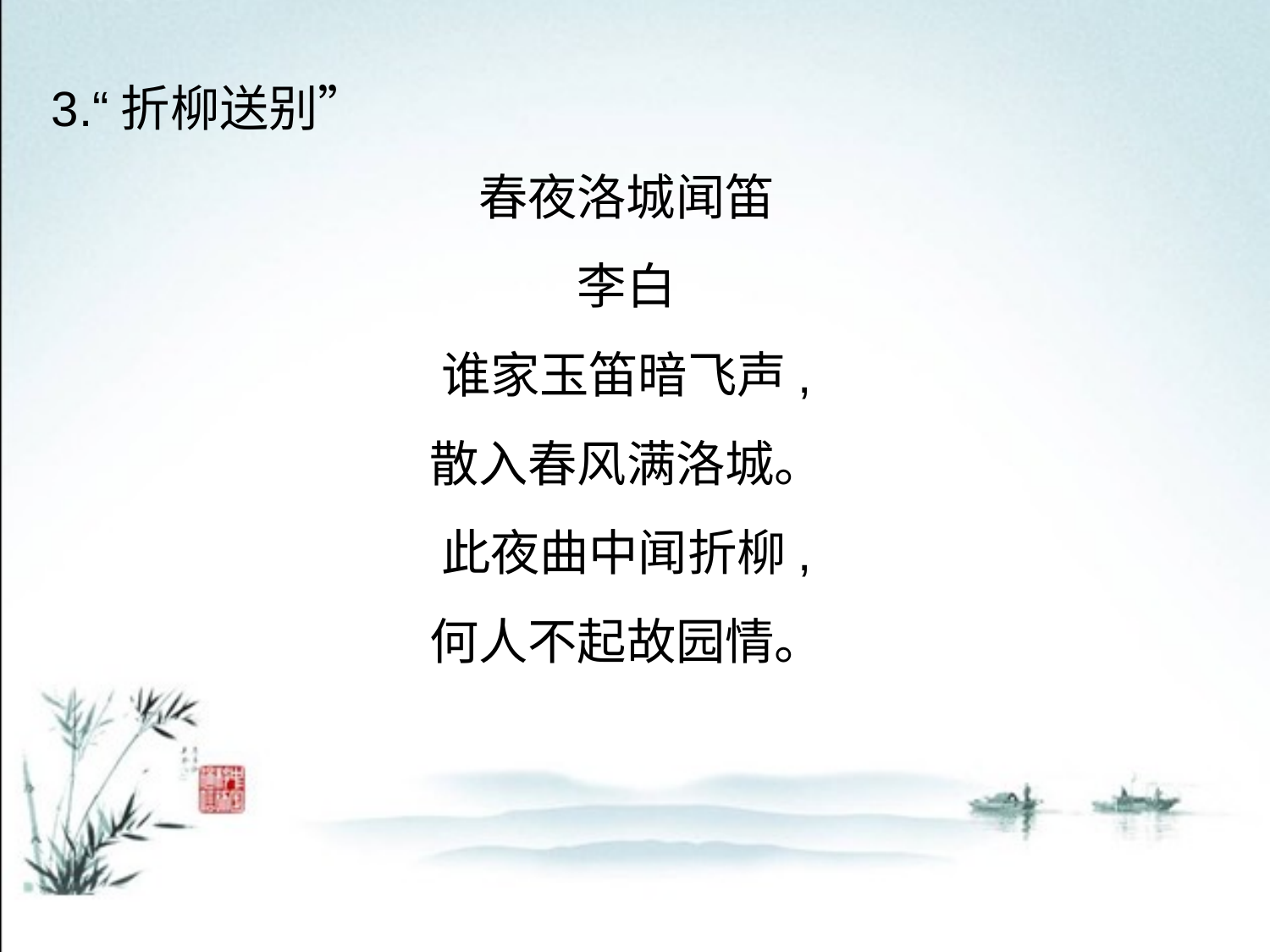

3.“折柳送别”
春夜洛城闻笛
李白
谁家玉笛暗飞声,
散入春风满洛城。
此夜曲中闻折柳,
何人不起故园情。